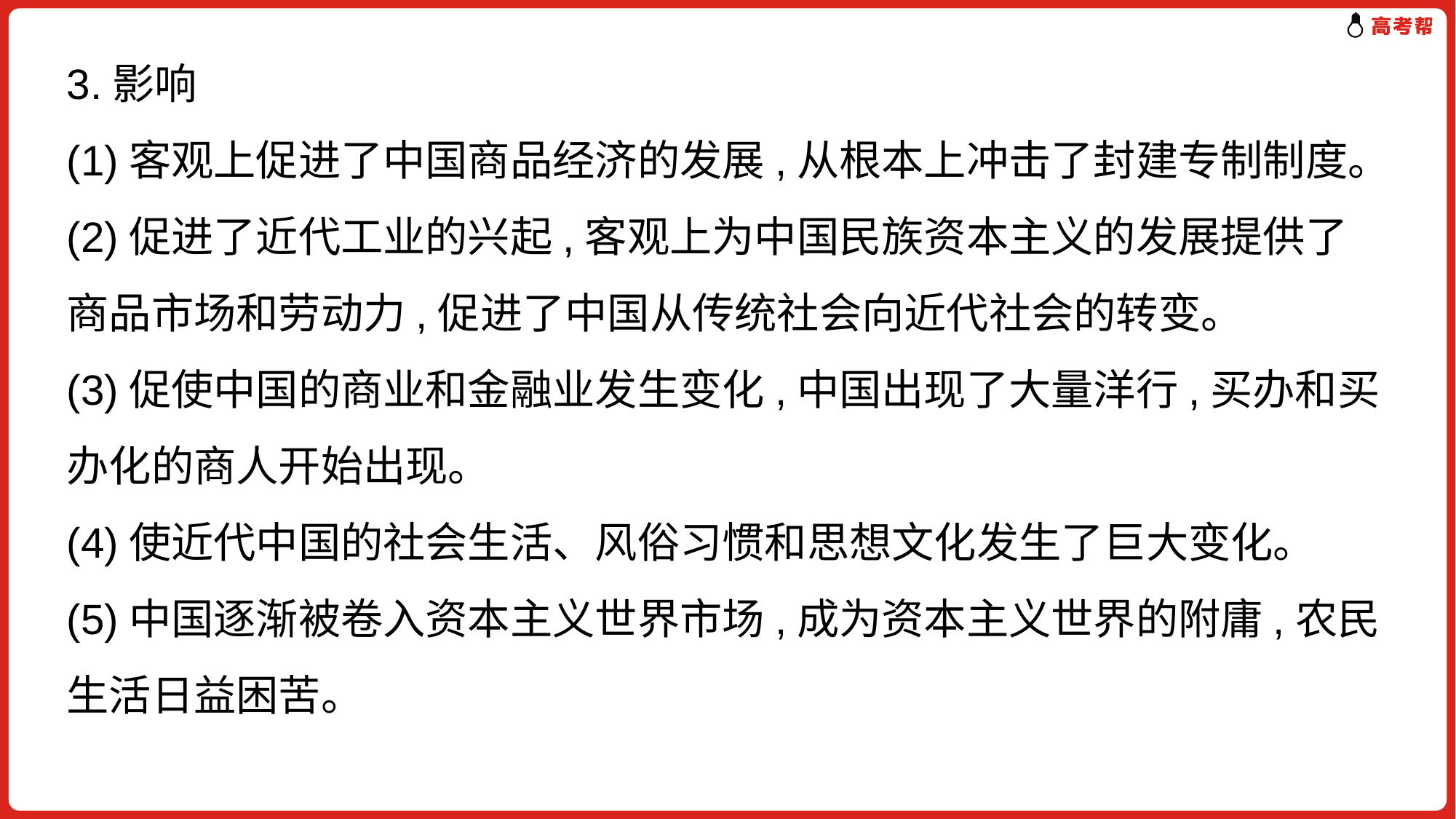

3.影响
(1)客观上促进了中国商品经济的发展,从根本上冲击了封建专制制度。
(2)促进了近代工业的兴起,客观上为中国民族资本主义的发展提供了商品市场和劳动力,促进了中国从传统社会向近代社会的转变。
(3)促使中国的商业和金融业发生变化,中国出现了大量洋行,买办和买办化的商人开始出现。
(4)使近代中国的社会生活、风俗习惯和思想文化发生了巨大变化。
(5)中国逐渐被卷入资本主义世界市场,成为资本主义世界的附庸,农民生活日益困苦。